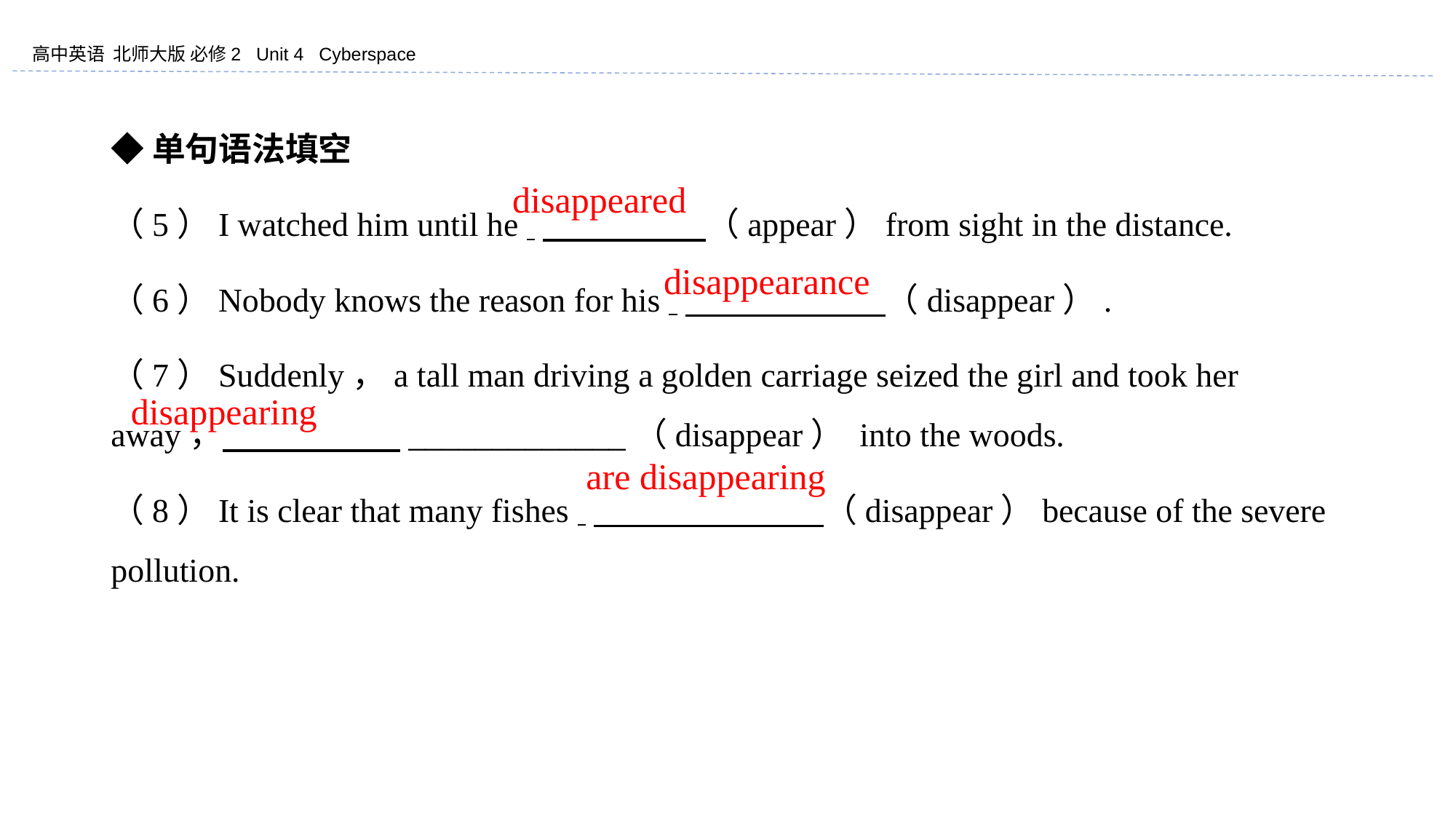

◆单句语法填空
（5）I watched him until he  　　　　    （appear）from sight in the distance.
（6）Nobody knows the reason for his  　　　　         （disappear）.
（7）Suddenly，a tall man driving a golden carriage seized the girl and took her away， 　　　　     _____________（disappear） into the woods.
（8）It is clear that many fishes  　　　　             （disappear）because of the severe pollution.

　　　 disappeared

　disappearance

　　disappearing

　　are disappearing